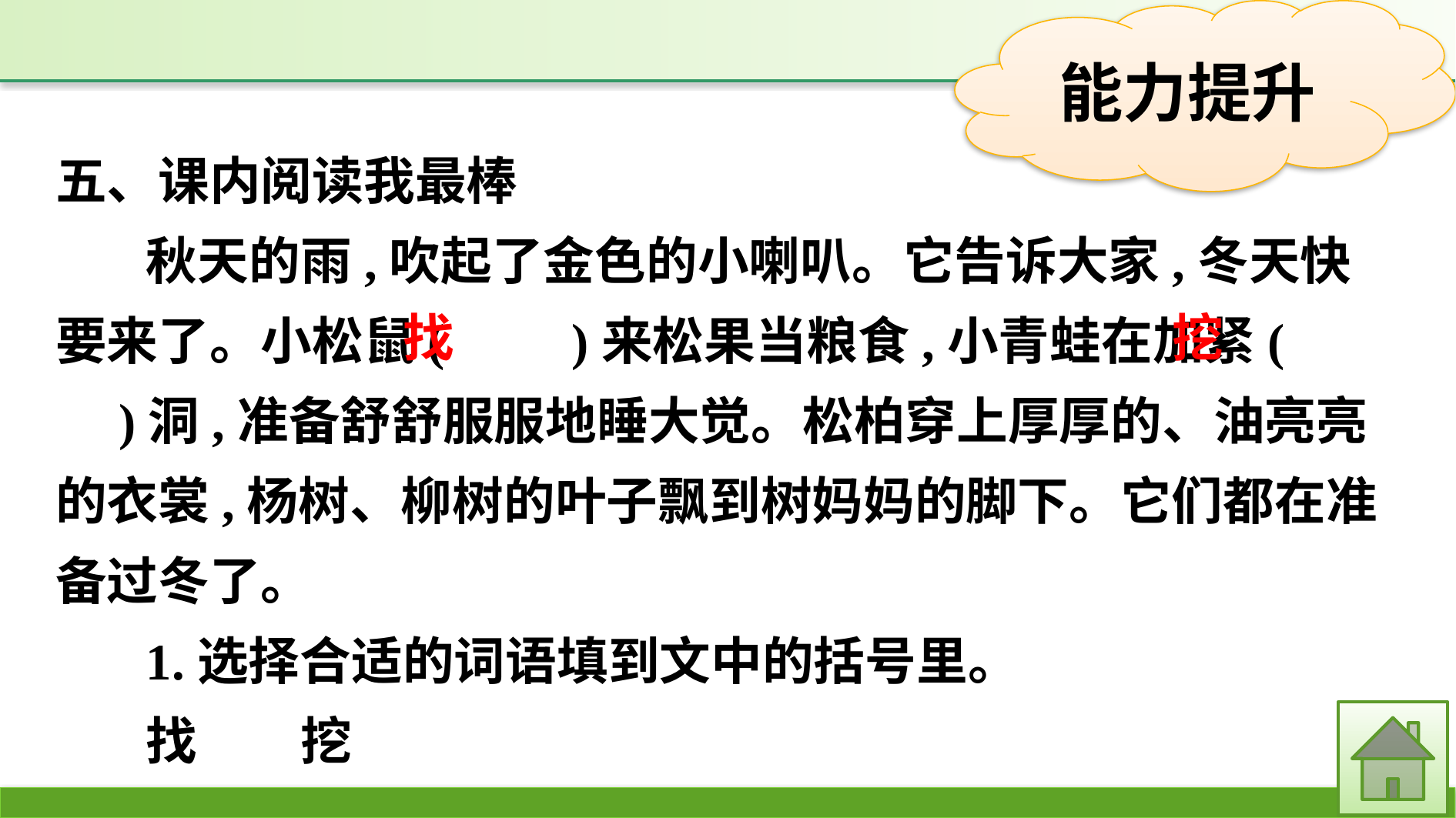

五、课内阅读我最棒
秋天的雨,吹起了金色的小喇叭。它告诉大家,冬天快要来了。小松鼠(　　)来松果当粮食,小青蛙在加紧(　　)洞,准备舒舒服服地睡大觉。松柏穿上厚厚的、油亮亮的衣裳,杨树、柳树的叶子飘到树妈妈的脚下。它们都在准备过冬了。
1.选择合适的词语填到文中的括号里。
找　　挖
找
挖